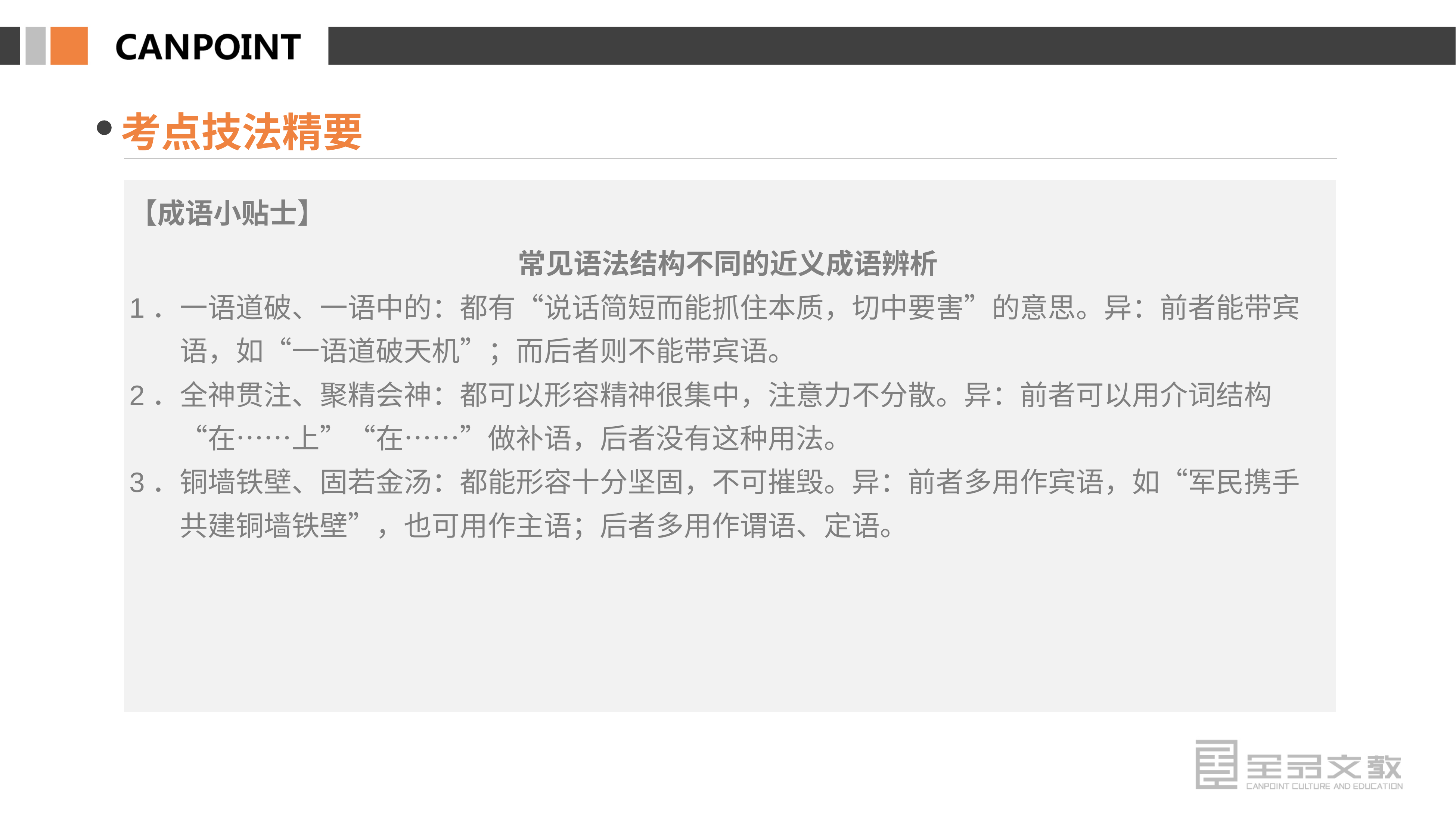

考点技法精要

【成语小贴士】
常见语法结构不同的近义成语辨析
1．一语道破、一语中的：都有“说话简短而能抓住本质，切中要害”的意思。异：前者能带宾语，如“一语道破天机”；而后者则不能带宾语。
2．全神贯注、聚精会神：都可以形容精神很集中，注意力不分散。异：前者可以用介词结构“在……上”“在……”做补语，后者没有这种用法。
3．铜墙铁壁、固若金汤：都能形容十分坚固，不可摧毁。异：前者多用作宾语，如“军民携手共建铜墙铁壁”，也可用作主语；后者多用作谓语、定语。